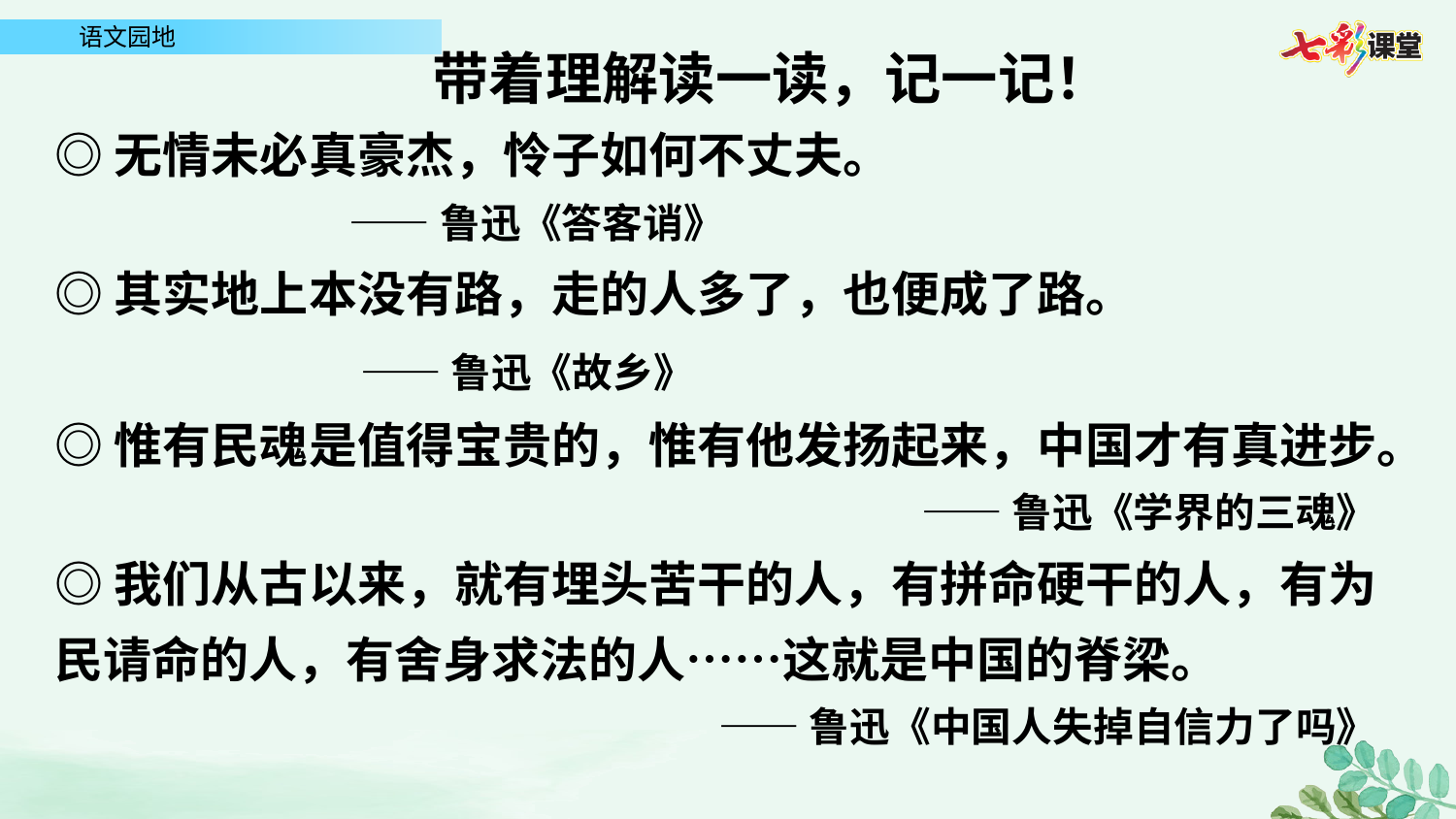

带着理解读一读，记一记！
◎无情未必真豪杰，怜子如何不丈夫。
                                ——鲁迅《答客诮》
◎其实地上本没有路，走的人多了，也便成了路。
                            ——鲁迅《故乡》
◎惟有民魂是值得宝贵的，惟有他发扬起来，中国才有真进步。
——鲁迅《学界的三魂》
◎我们从古以来，就有埋头苦干的人，有拼命硬干的人，有为民请命的人，有舍身求法的人……这就是中国的脊梁。
——鲁迅《中国人失掉自信力了吗》